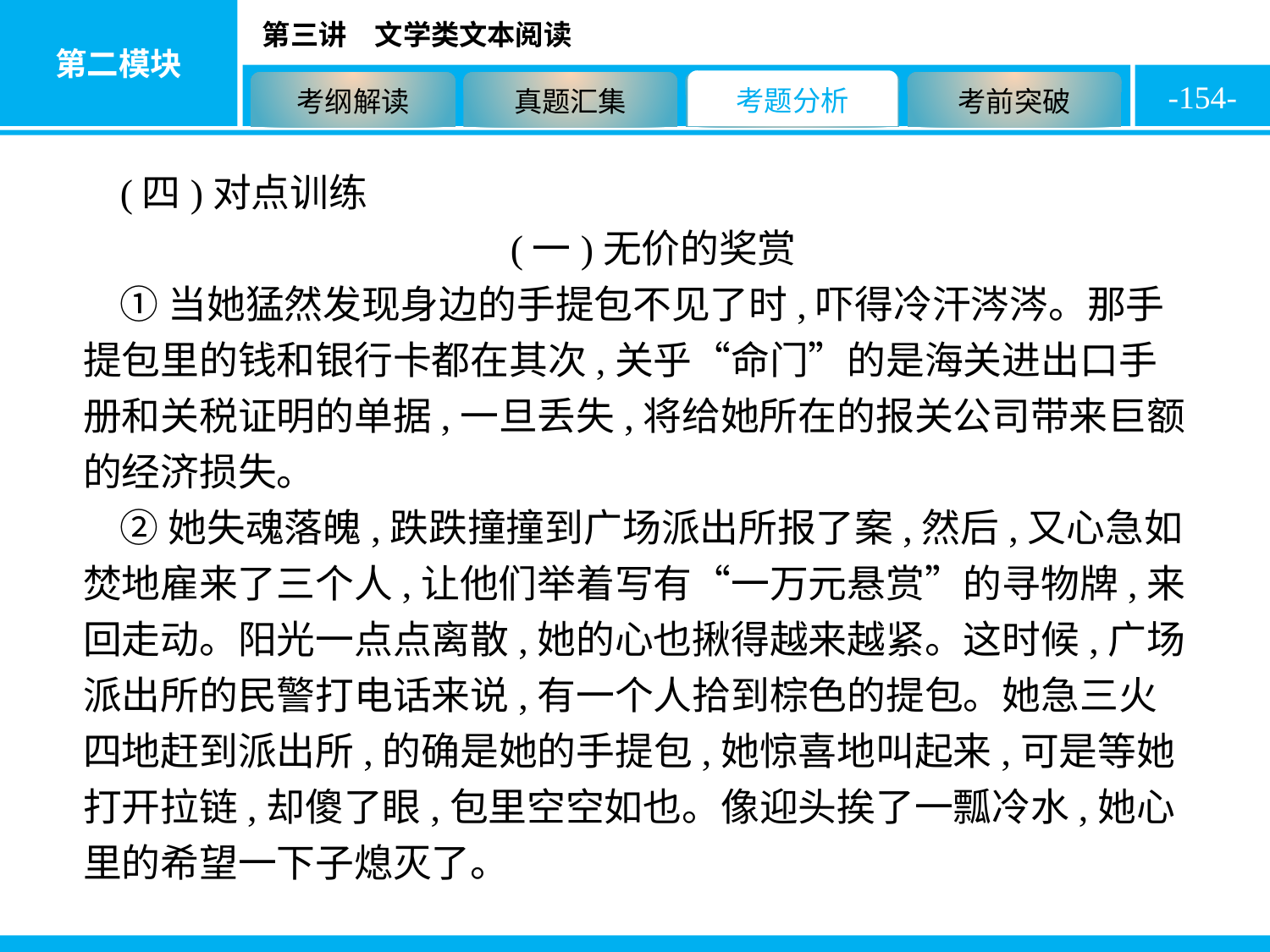

-154-
(四)对点训练
(一)无价的奖赏
①当她猛然发现身边的手提包不见了时,吓得冷汗涔涔。那手提包里的钱和银行卡都在其次,关乎“命门”的是海关进出口手册和关税证明的单据,一旦丢失,将给她所在的报关公司带来巨额的经济损失。
②她失魂落魄,跌跌撞撞到广场派出所报了案,然后,又心急如焚地雇来了三个人,让他们举着写有“一万元悬赏”的寻物牌,来回走动。阳光一点点离散,她的心也揪得越来越紧。这时候,广场派出所的民警打电话来说,有一个人拾到棕色的提包。她急三火四地赶到派出所,的确是她的手提包,她惊喜地叫起来,可是等她打开拉链,却傻了眼,包里空空如也。像迎头挨了一瓢冷水,她心里的希望一下子熄灭了。